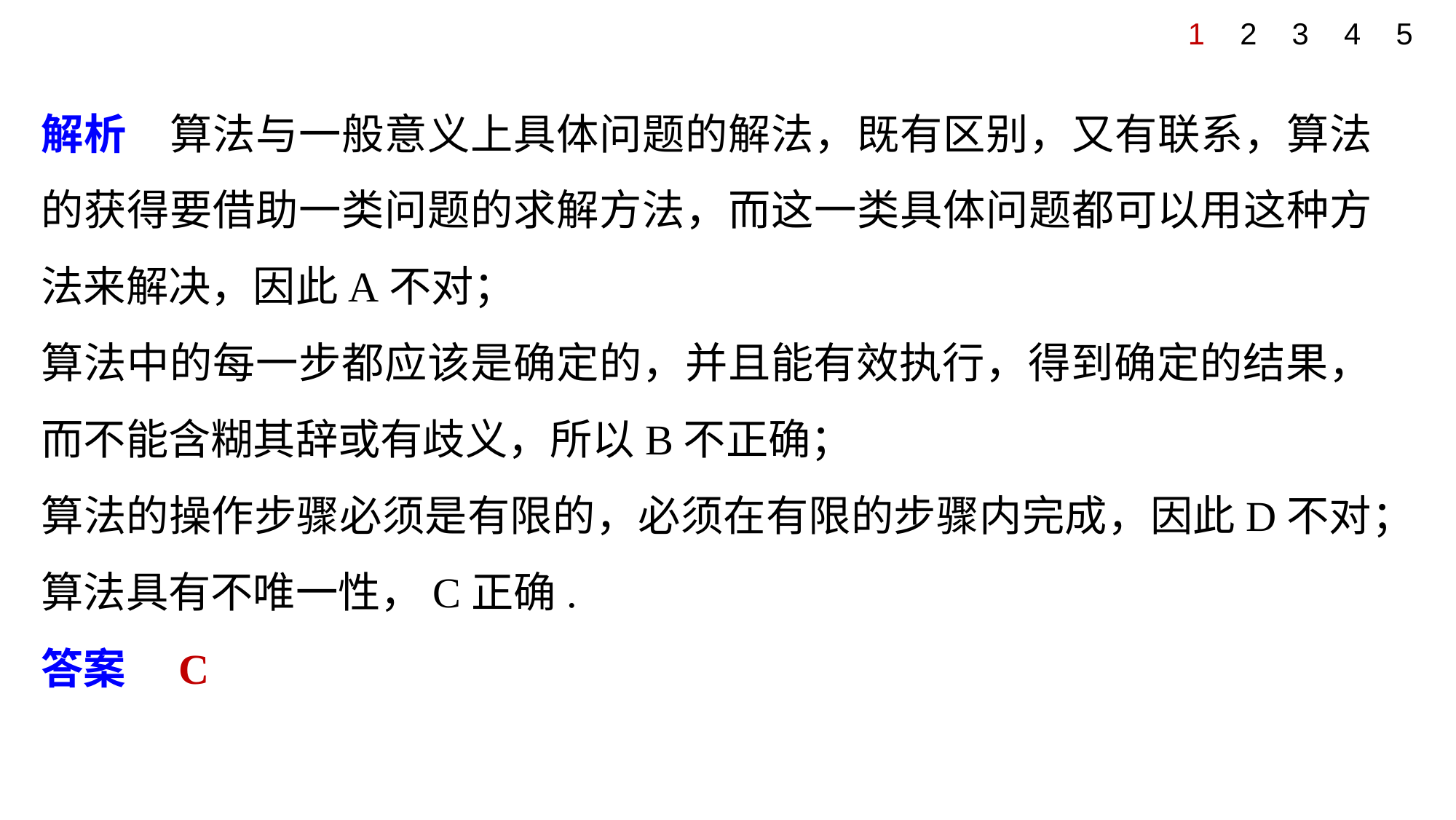

1
2
3
4
5
解析　算法与一般意义上具体问题的解法，既有区别，又有联系，算法的获得要借助一类问题的求解方法，而这一类具体问题都可以用这种方法来解决，因此A不对；
算法中的每一步都应该是确定的，并且能有效执行，得到确定的结果，而不能含糊其辞或有歧义，所以B不正确；
算法的操作步骤必须是有限的，必须在有限的步骤内完成，因此D不对；
算法具有不唯一性，C正确.
答案　C